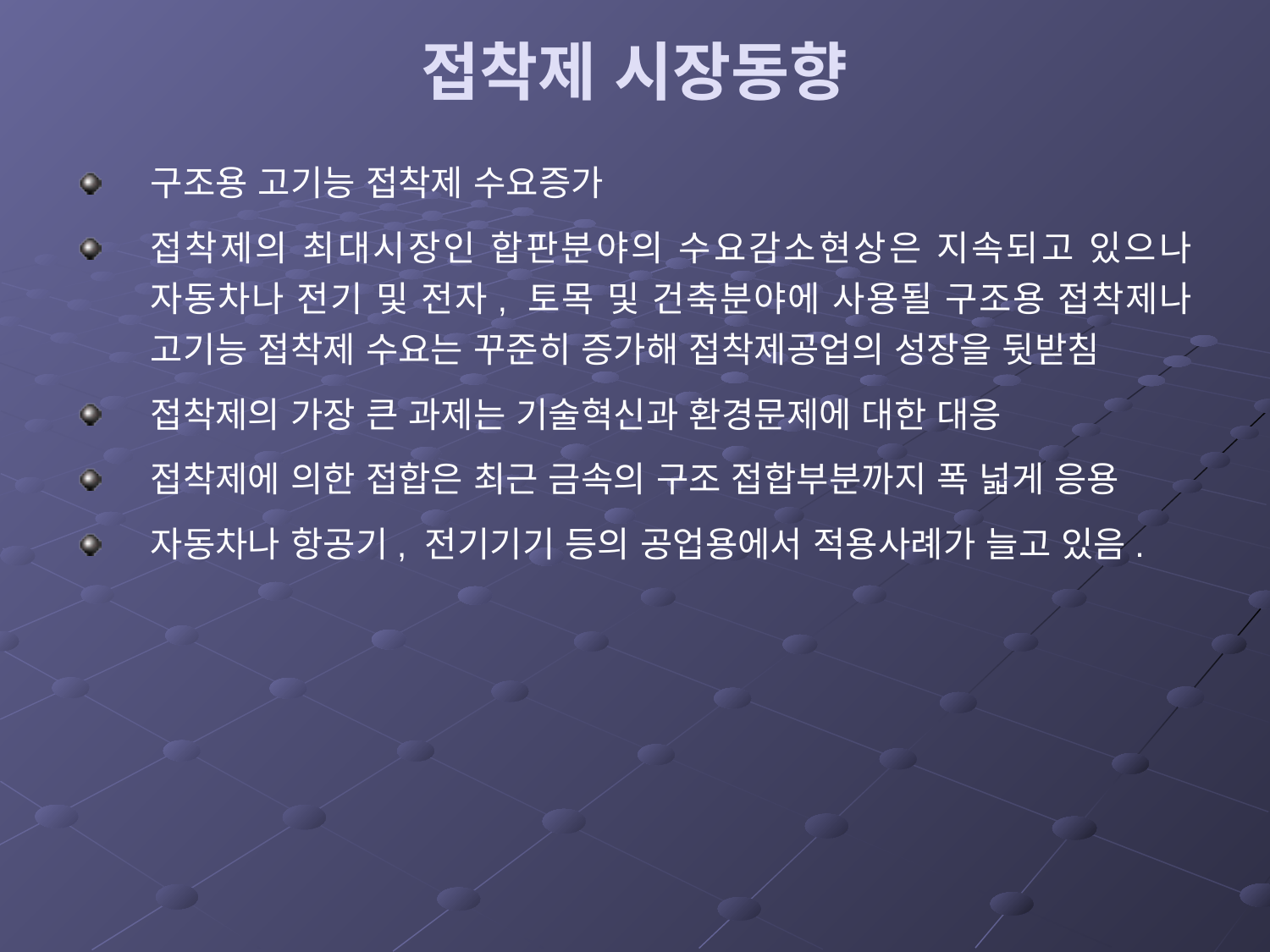

# 접착제 시장동향
구조용 고기능 접착제 수요증가
접착제의 최대시장인 합판분야의 수요감소현상은 지속되고 있으나 자동차나 전기 및 전자, 토목 및 건축분야에 사용될 구조용 접착제나 고기능 접착제 수요는 꾸준히 증가해 접착제공업의 성장을 뒷받침
접착제의 가장 큰 과제는 기술혁신과 환경문제에 대한 대응
접착제에 의한 접합은 최근 금속의 구조 접합부분까지 폭 넓게 응용
자동차나 항공기, 전기기기 등의 공업용에서 적용사례가 늘고 있음.